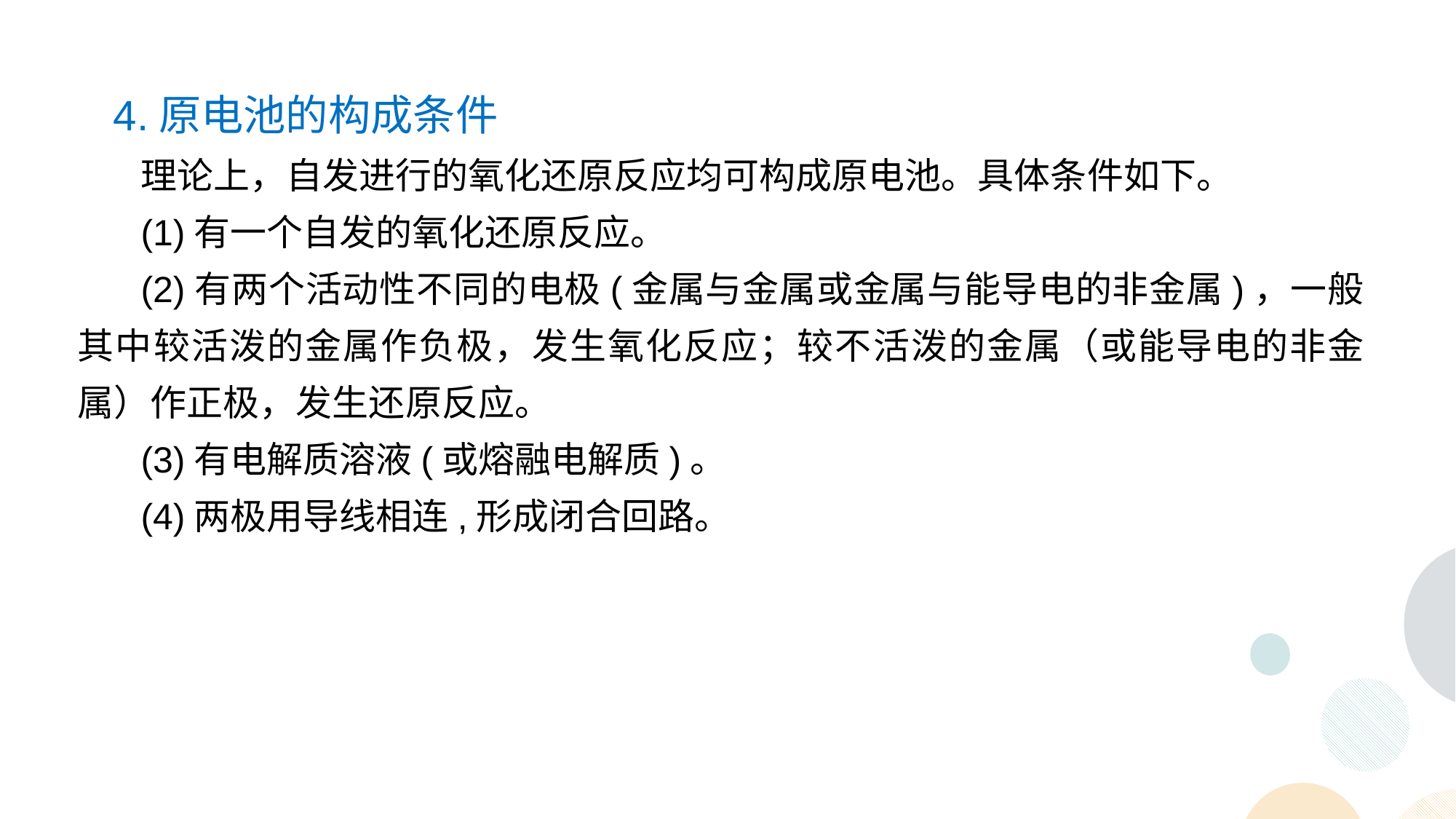

4.原电池的构成条件
理论上，自发进行的氧化还原反应均可构成原电池。具体条件如下。
(1)有一个自发的氧化还原反应。
(2)有两个活动性不同的电极(金属与金属或金属与能导电的非金属)，一般其中较活泼的金属作负极，发生氧化反应；较不活泼的金属（或能导电的非金属）作正极，发生还原反应。
(3)有电解质溶液(或熔融电解质)。
(4)两极用导线相连,形成闭合回路。